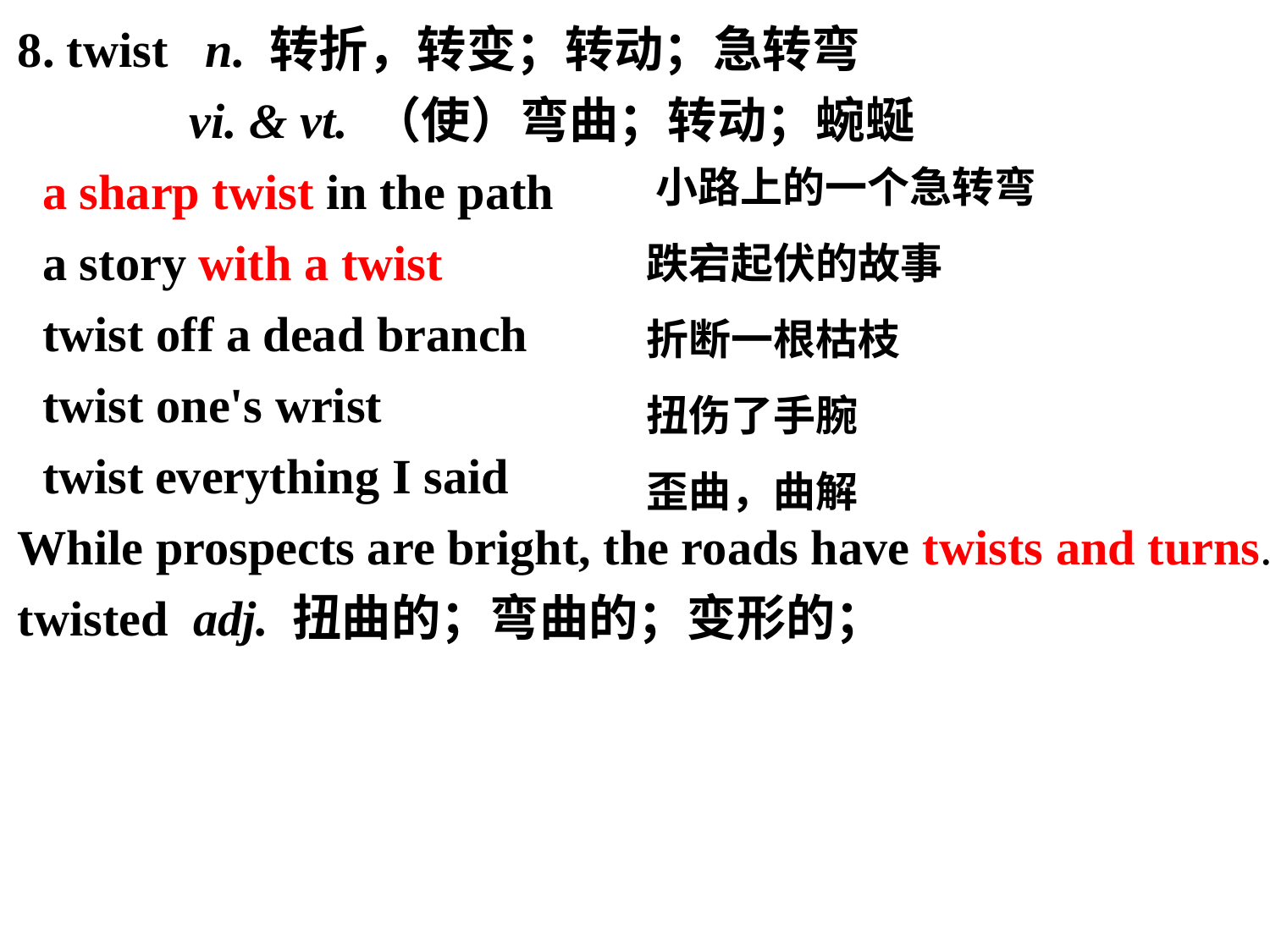

8. twist   n. 转折，转变；转动；急转弯
              vi. & vt. （使）弯曲；转动；蜿蜒
  a sharp twist in the path
  a story with a twist
  twist off a dead branch
  twist one's wrist
  twist everything I said
While prospects are bright, the roads have twists and turns.
twisted  adj. 扭曲的；弯曲的；变形的；

    小路上的一个急转弯
   跌宕起伏的故事
   折断一根枯枝
   扭伤了手腕
   歪曲，曲解